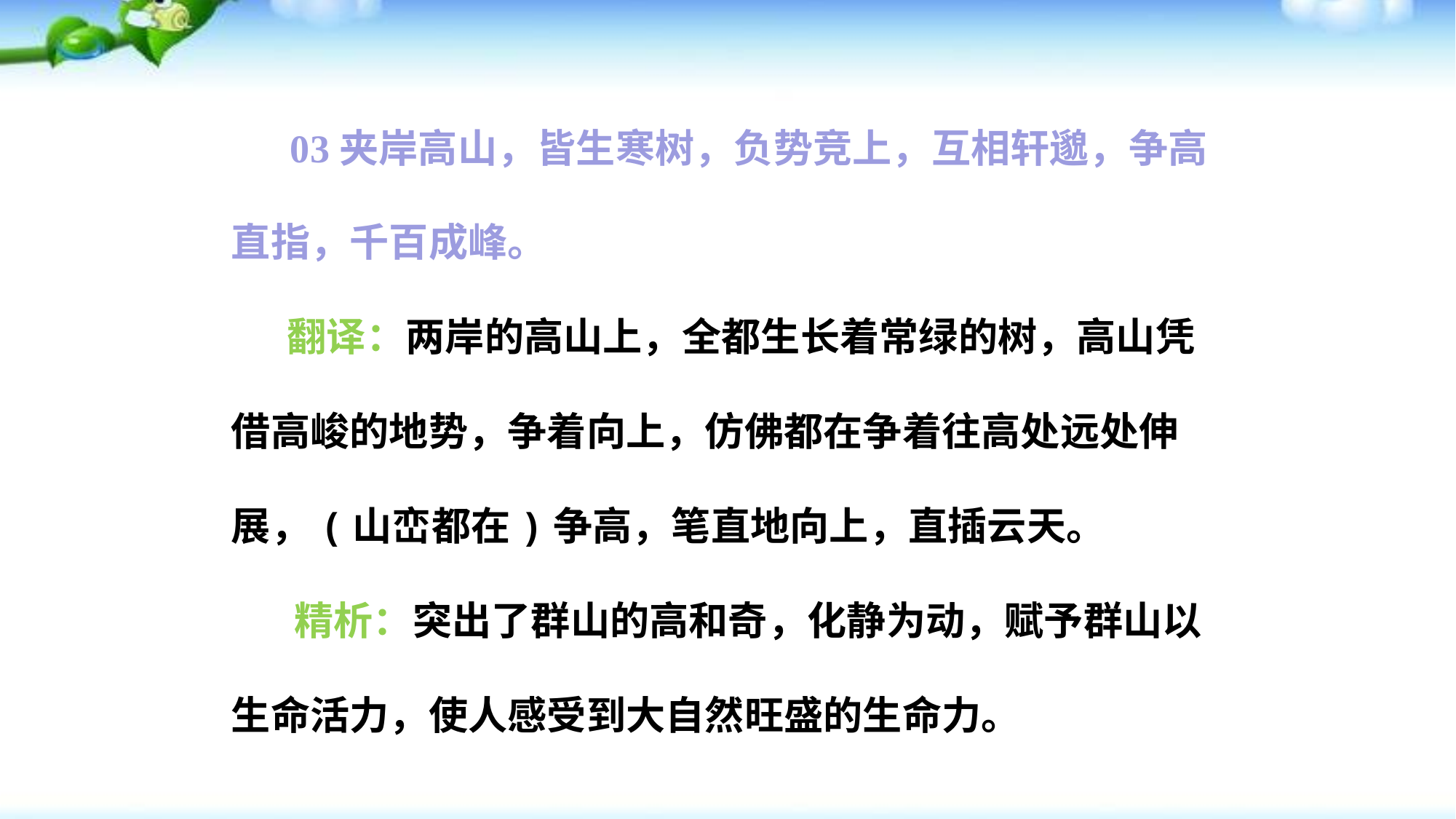

03夹岸高山，皆生寒树，负势竞上，互相轩邈，争高直指，千百成峰。
        翻译：两岸的高山上，全都生长着常绿的树，高山凭借高峻的地势，争着向上，仿佛都在争着往高处远处伸展，(山峦都在)争高，笔直地向上，直插云天。
      精析：突出了群山的高和奇，化静为动，赋予群山以生命活力，使人感受到大自然旺盛的生命力。